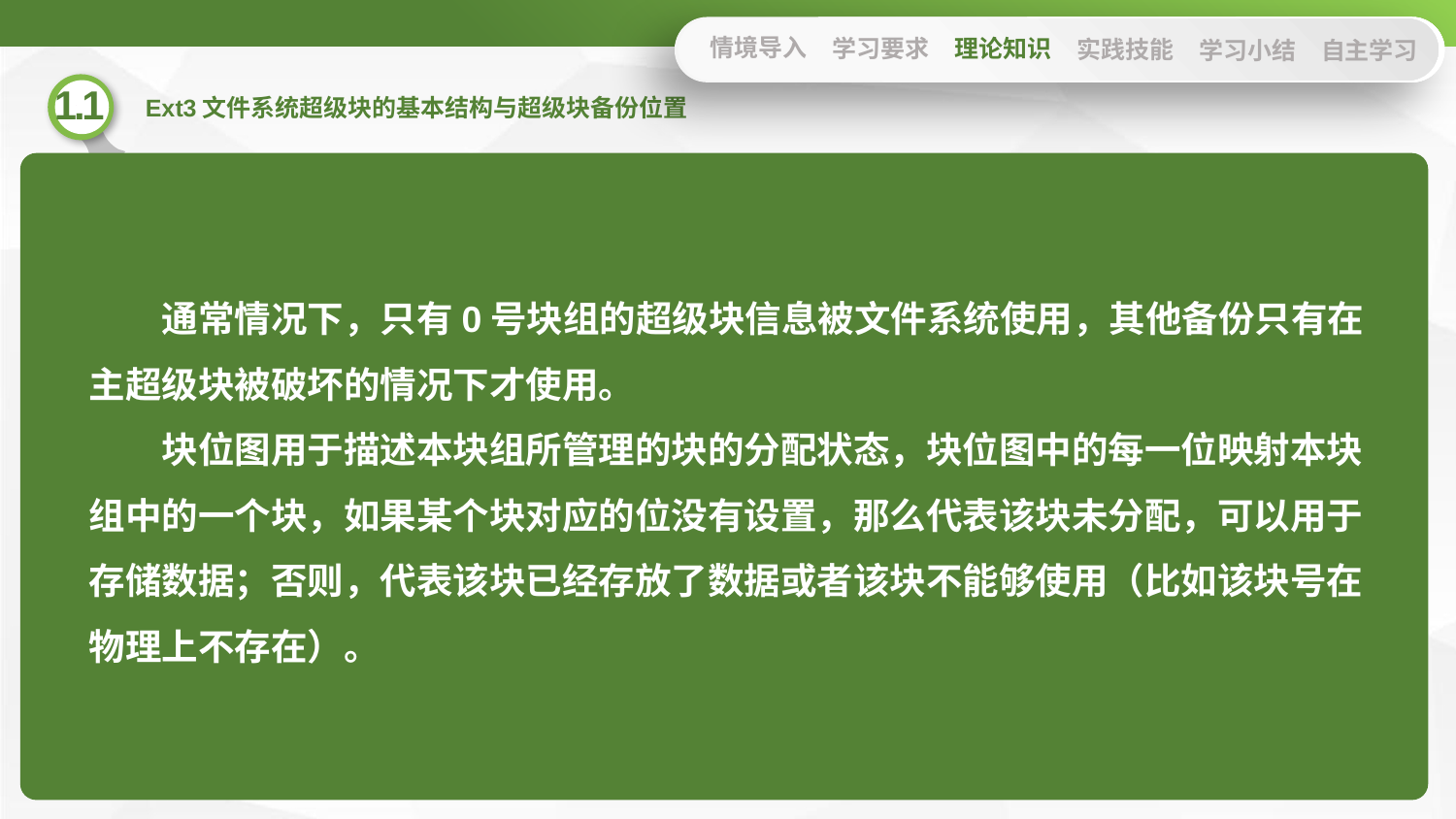

情境导入
学习要求
理论知识
实践技能
学习小结
自主学习
通常情况下，只有0号块组的超级块信息被文件系统使用，其他备份只有在主超级块被破坏的情况下才使用。
块位图用于描述本块组所管理的块的分配状态，块位图中的每一位映射本块组中的一个块，如果某个块对应的位没有设置，那么代表该块未分配，可以用于存储数据；否则，代表该块已经存放了数据或者该块不能够使用（比如该块号在物理上不存在）。